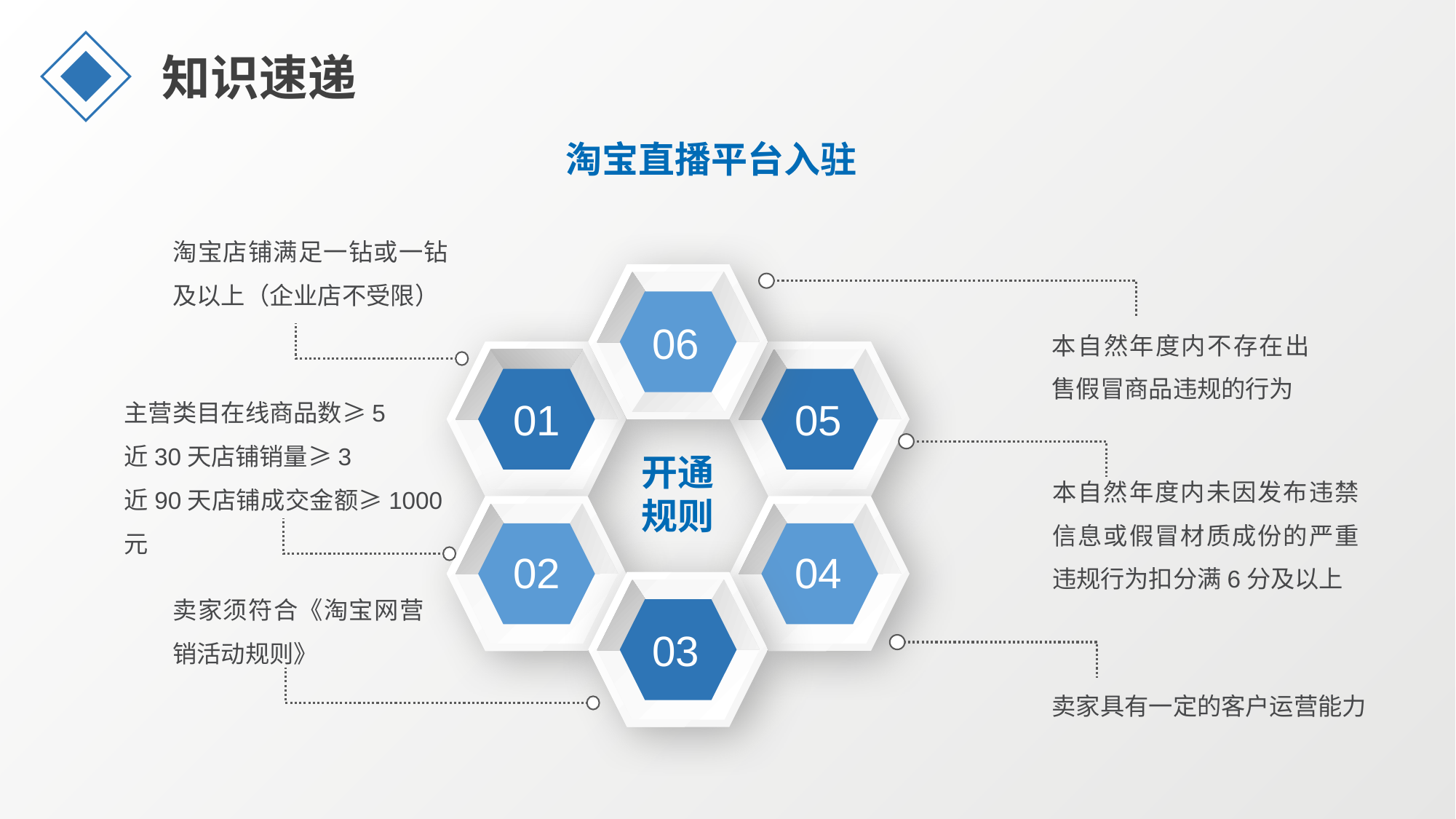

知识速递
淘宝直播平台入驻
淘宝店铺满足一钻或一钻及以上（企业店不受限）

06
本自然年度内不存在出售假冒商品违规的行为

01

05
主营类目在线商品数≥5
近30天店铺销量≥3
近90天店铺成交金额≥1000元

开通规则
本自然年度内未因发布违禁信息或假冒材质成份的严重违规行为扣分满6分及以上

02

04

卖家须符合《淘宝网营销活动规则》

03

卖家具有一定的客户运营能力